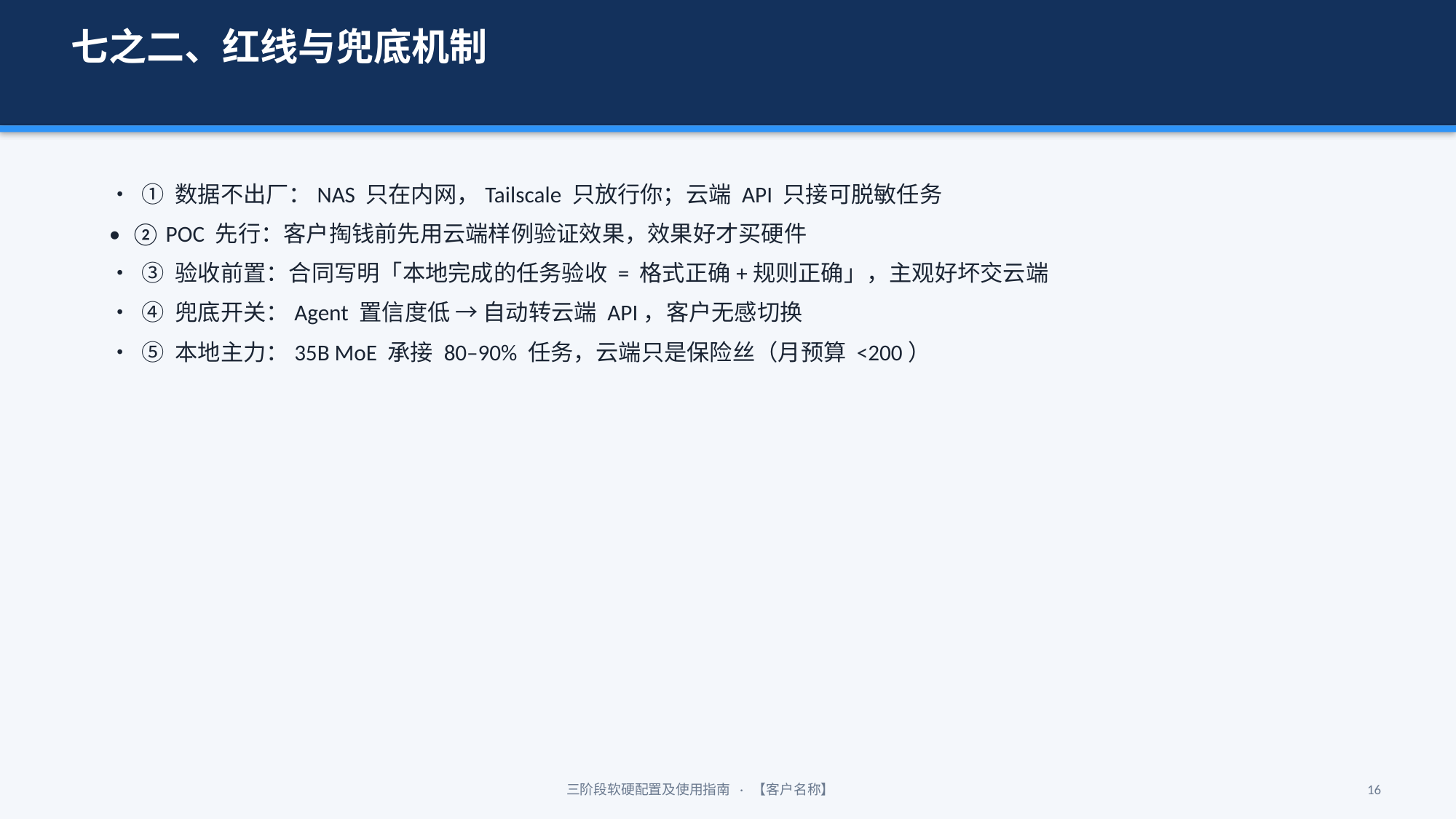

七之二、红线与兜底机制

•  ① 数据不出厂：NAS 只在内网，Tailscale 只放行你；云端 API 只接可脱敏任务
•  ② POC 先行：客户掏钱前先用云端样例验证效果，效果好才买硬件
•  ③ 验收前置：合同写明「本地完成的任务验收 = 格式正确+规则正确」，主观好坏交云端
•  ④ 兜底开关：Agent 置信度低 → 自动转云端 API，客户无感切换
•  ⑤ 本地主力：35B MoE 承接 80–90% 任务，云端只是保险丝（月预算 <200）
三阶段软硬配置及使用指南  ·  【客户名称】
16